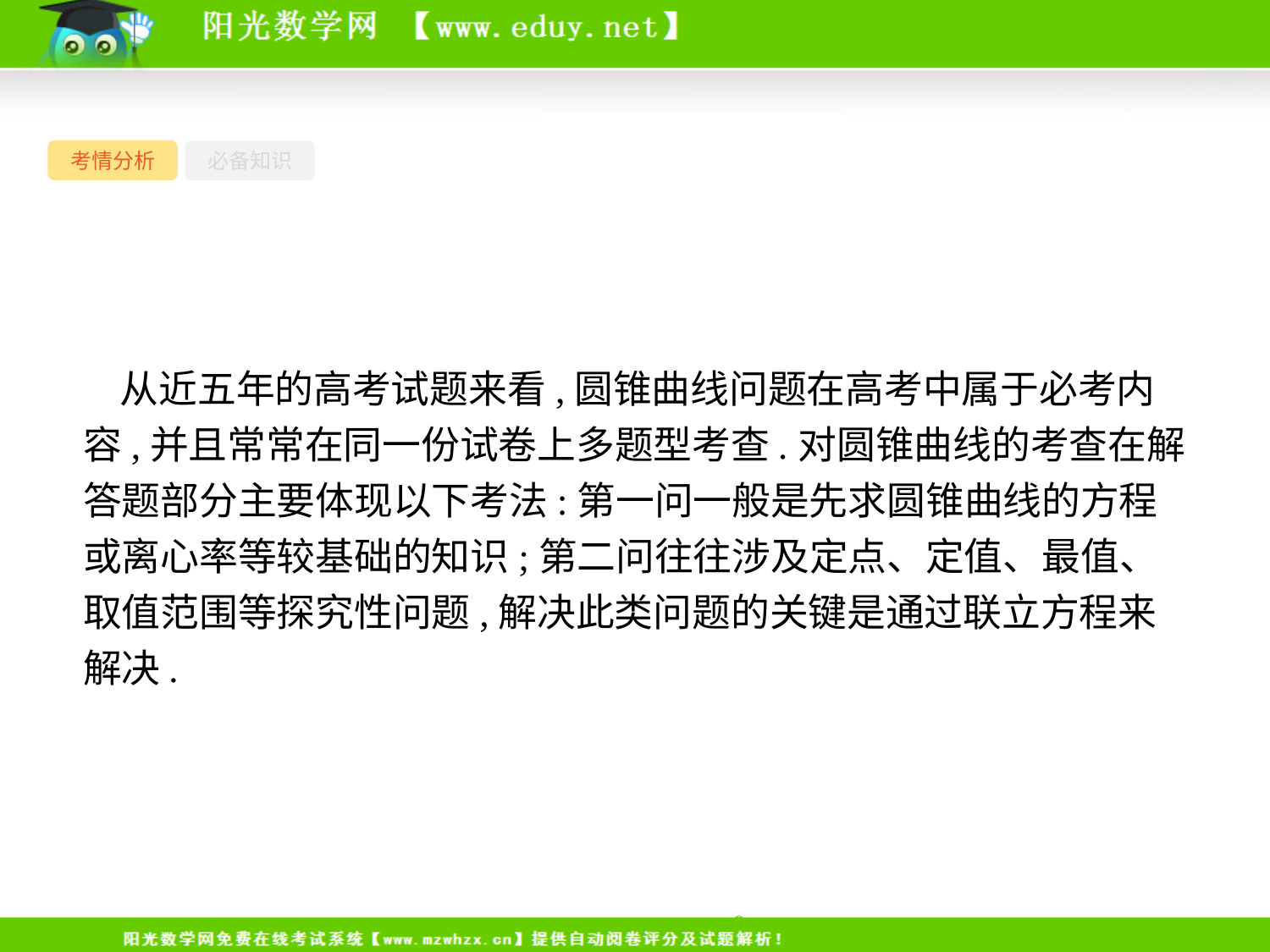

考情分析
必备知识
从近五年的高考试题来看,圆锥曲线问题在高考中属于必考内容,并且常常在同一份试卷上多题型考查.对圆锥曲线的考查在解答题部分主要体现以下考法:第一问一般是先求圆锥曲线的方程或离心率等较基础的知识;第二问往往涉及定点、定值、最值、取值范围等探究性问题,解决此类问题的关键是通过联立方程来解决.